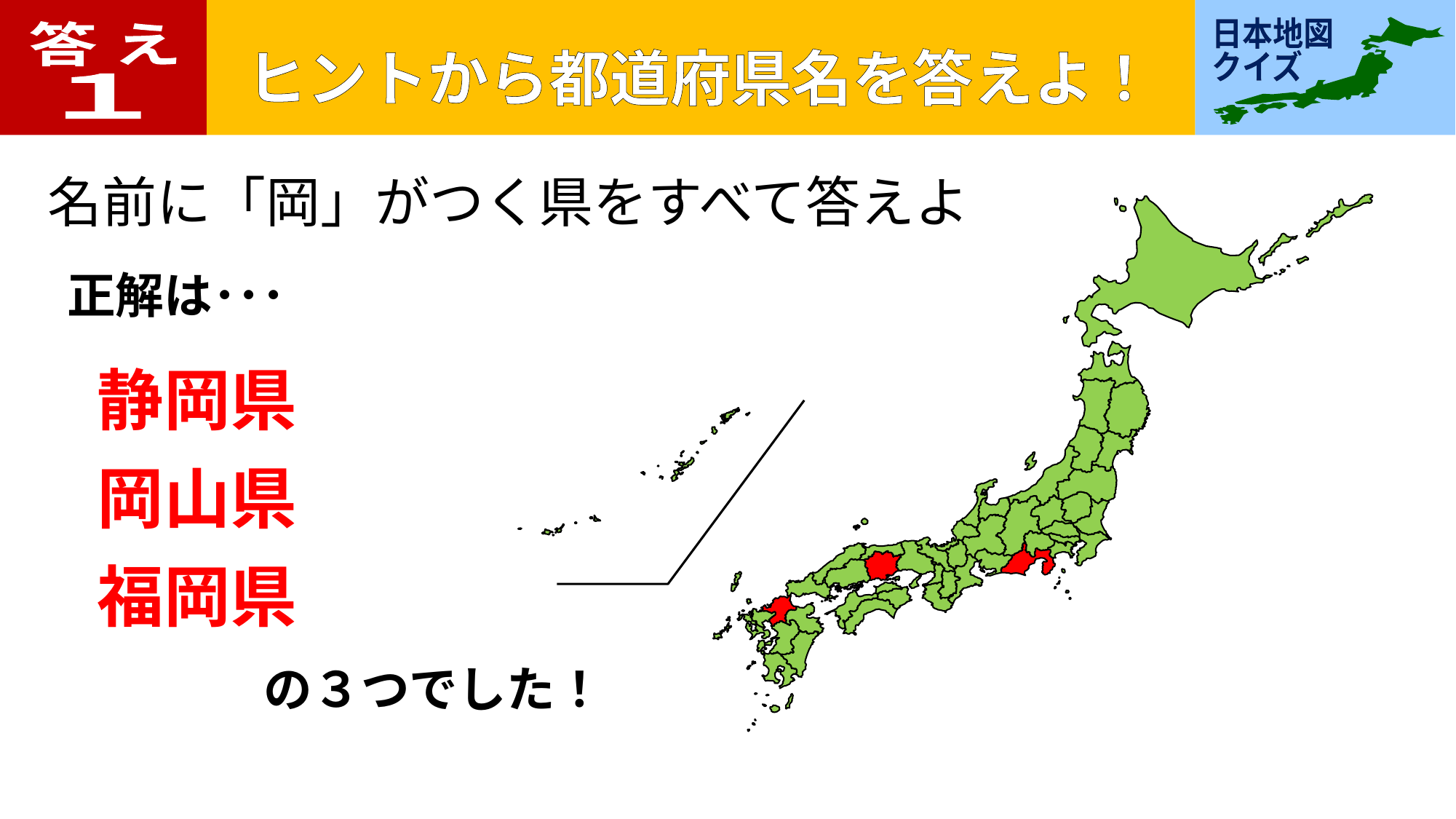

答 え
１
名前に「岡」がつく県をすべて答えよ

正解は･･･
静岡県
岡山県
福岡県
の３つでした！